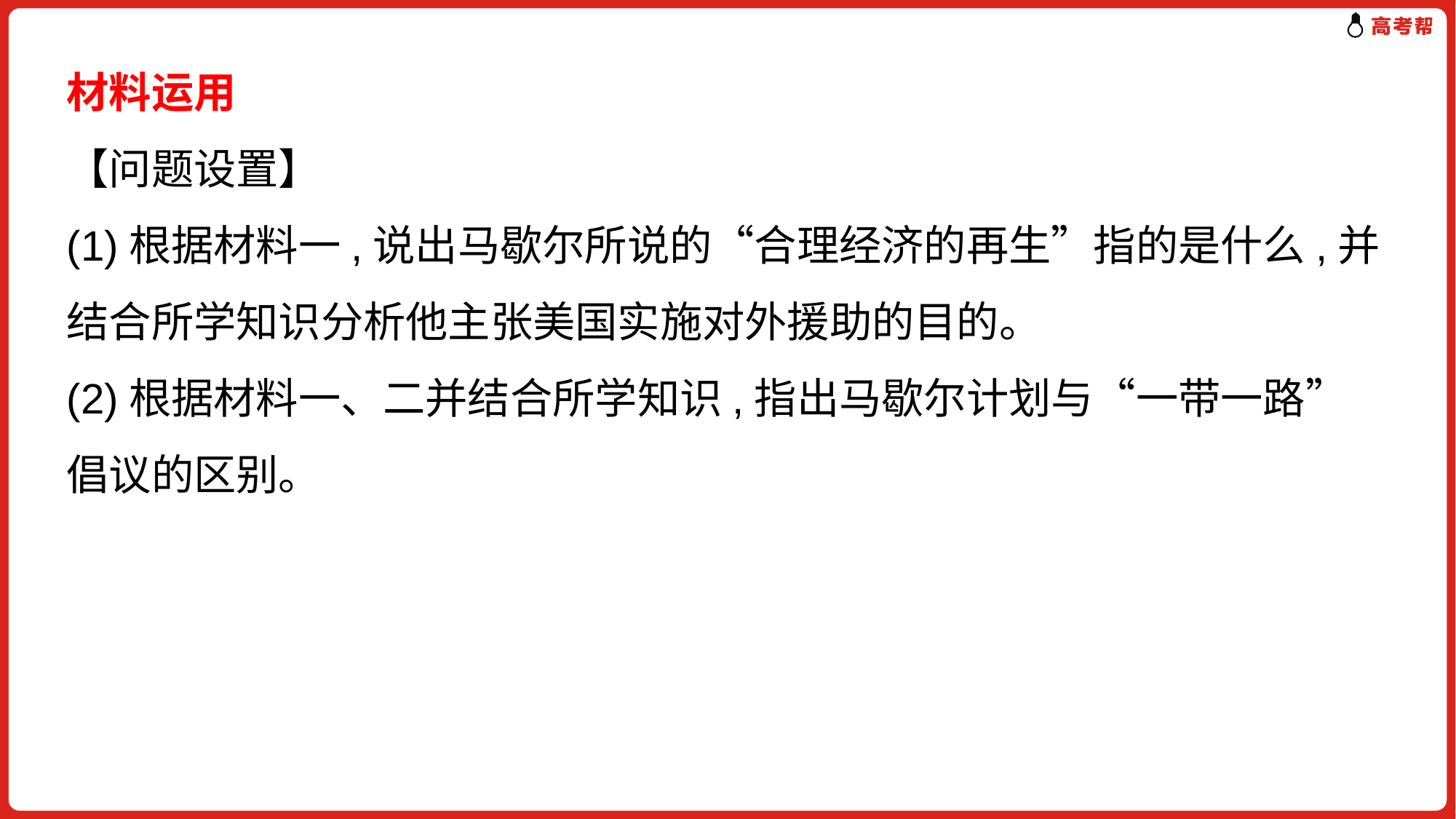

材料运用
【问题设置】
(1)根据材料一,说出马歇尔所说的“合理经济的再生”指的是什么,并结合所学知识分析他主张美国实施对外援助的目的。
(2)根据材料一、二并结合所学知识,指出马歇尔计划与“一带一路”倡议的区别。